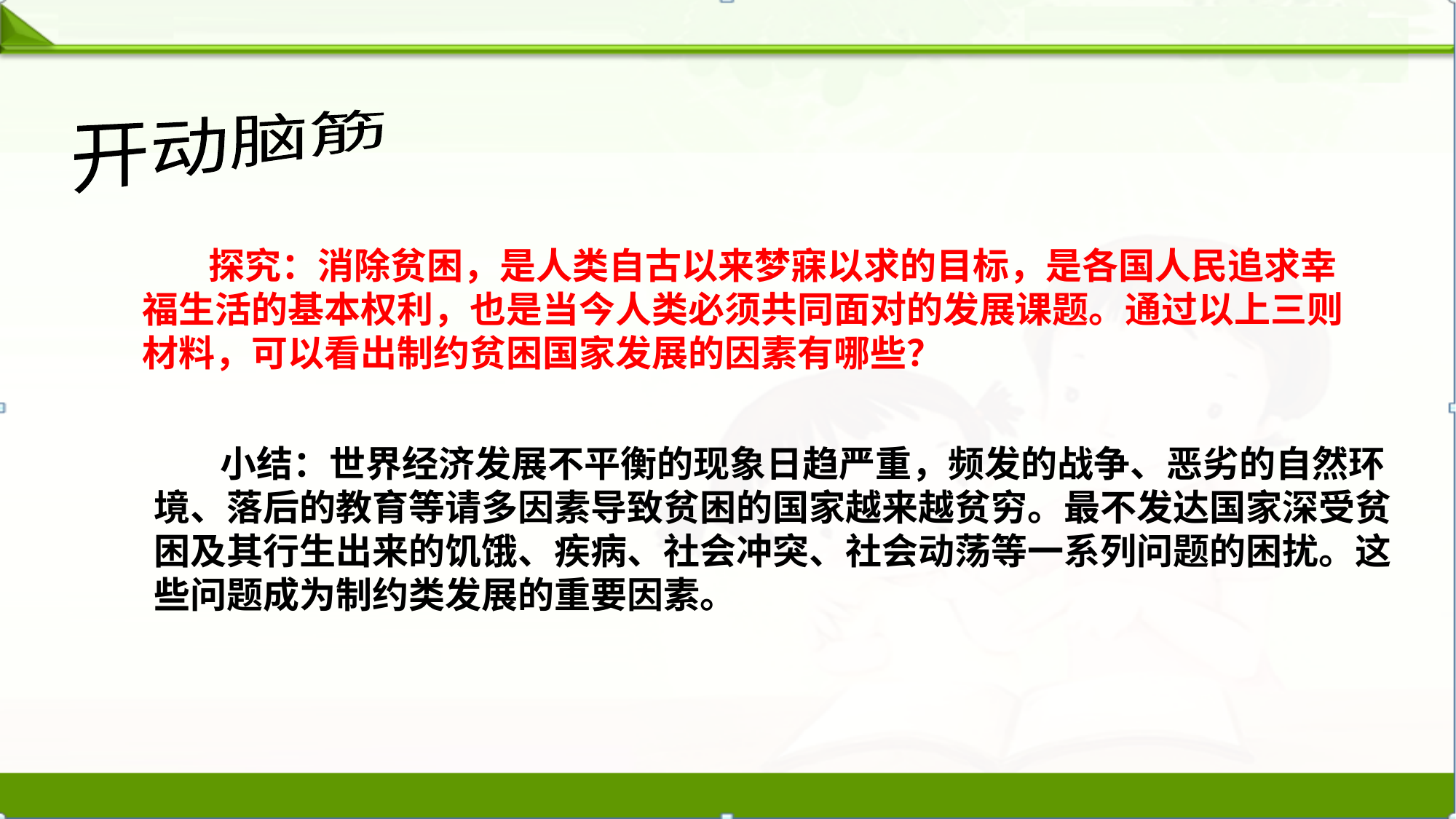

开动脑筋
       探究：消除贫困，是人类自古以来梦寐以求的目标，是各国人民追求幸福生活的基本权利，也是当今人类必须共同面对的发展课题。通过以上三则材料，可以看出制约贫困国家发展的因素有哪些？
       小结：世界经济发展不平衡的现象日趋严重，频发的战争、恶劣的自然环境、落后的教育等请多因素导致贫困的国家越来越贫穷。最不发达国家深受贫困及其行生出来的饥饿、疾病、社会冲突、社会动荡等一系列问题的困扰。这些问题成为制约类发展的重要因素。